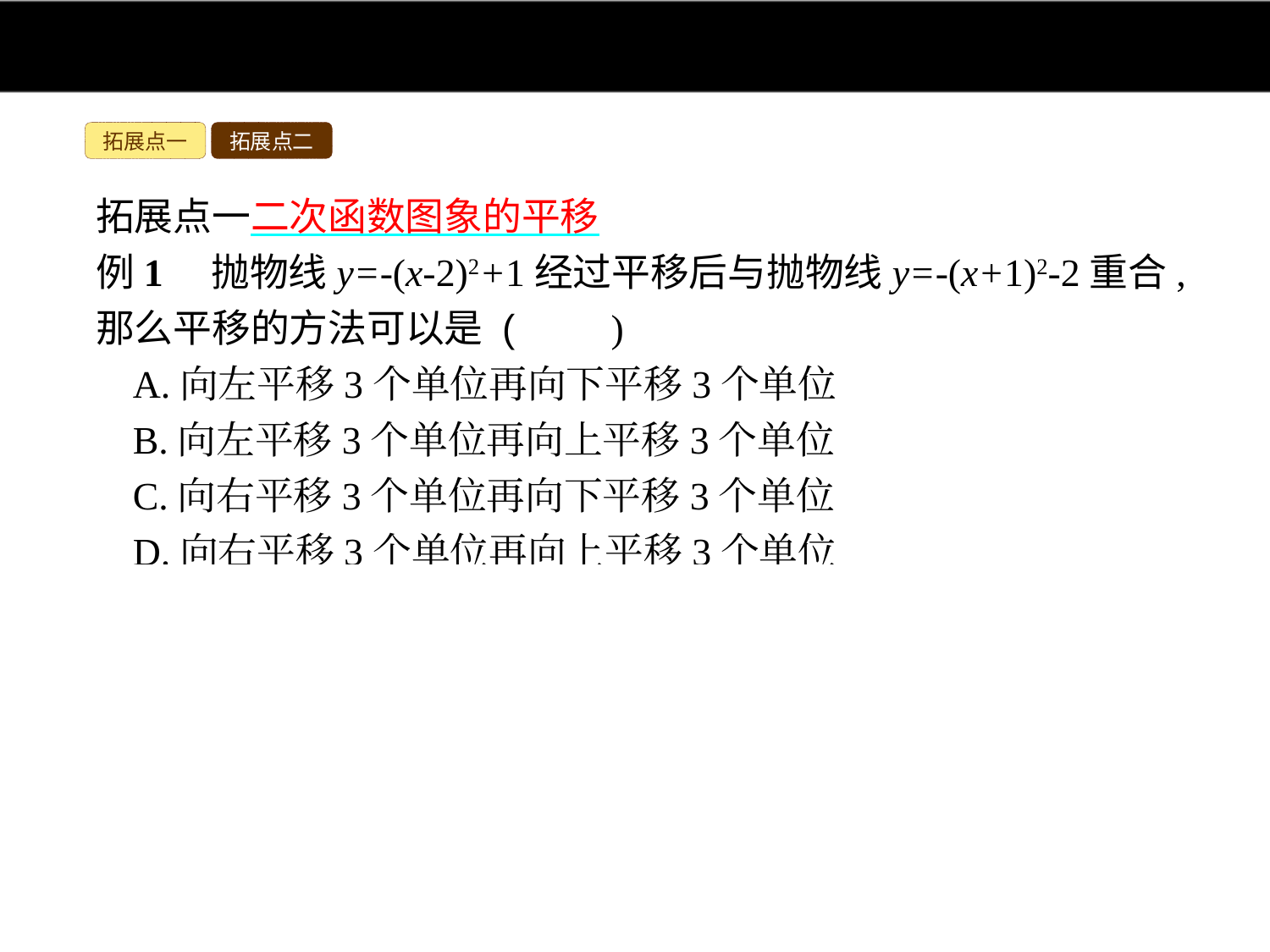

拓展点一
拓展点二
拓展点一二次函数图象的平移
例1　抛物线y=-(x-2)2+1经过平移后与抛物线y=-(x+1)2-2重合,那么平移的方法可以是 (　　)
A.向左平移3个单位再向下平移3个单位
B.向左平移3个单位再向上平移3个单位
C.向右平移3个单位再向下平移3个单位
D.向右平移3个单位再向上平移3个单位
解析:根据平移前后的抛物线的顶点坐标确定平移方法即可.
∵抛物线y=-(x-2)2+1的顶点坐标为(2,1),抛物线y=-(x+1)2-2的顶点坐标为(-1,-2),
∴顶点由(2,1)到(-1,-2)需要向左平移3个单位再向下平移3个单位.
答案:A